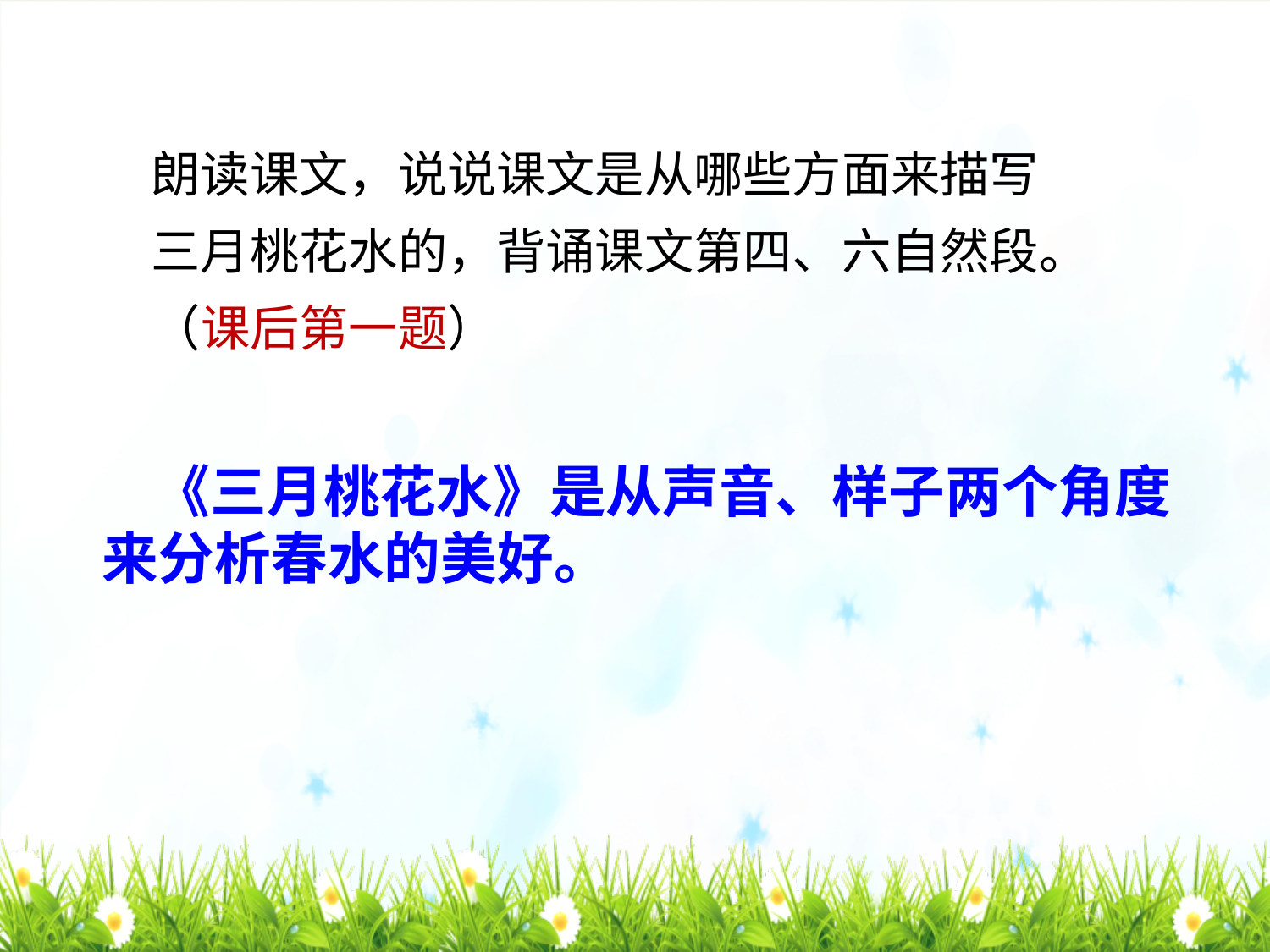

朗读课文，说说课文是从哪些方面来描写三月桃花水的，背诵课文第四、六自然段。（课后第一题）
   《三月桃花水》是从声音、样子两个角度来分析春水的美好。